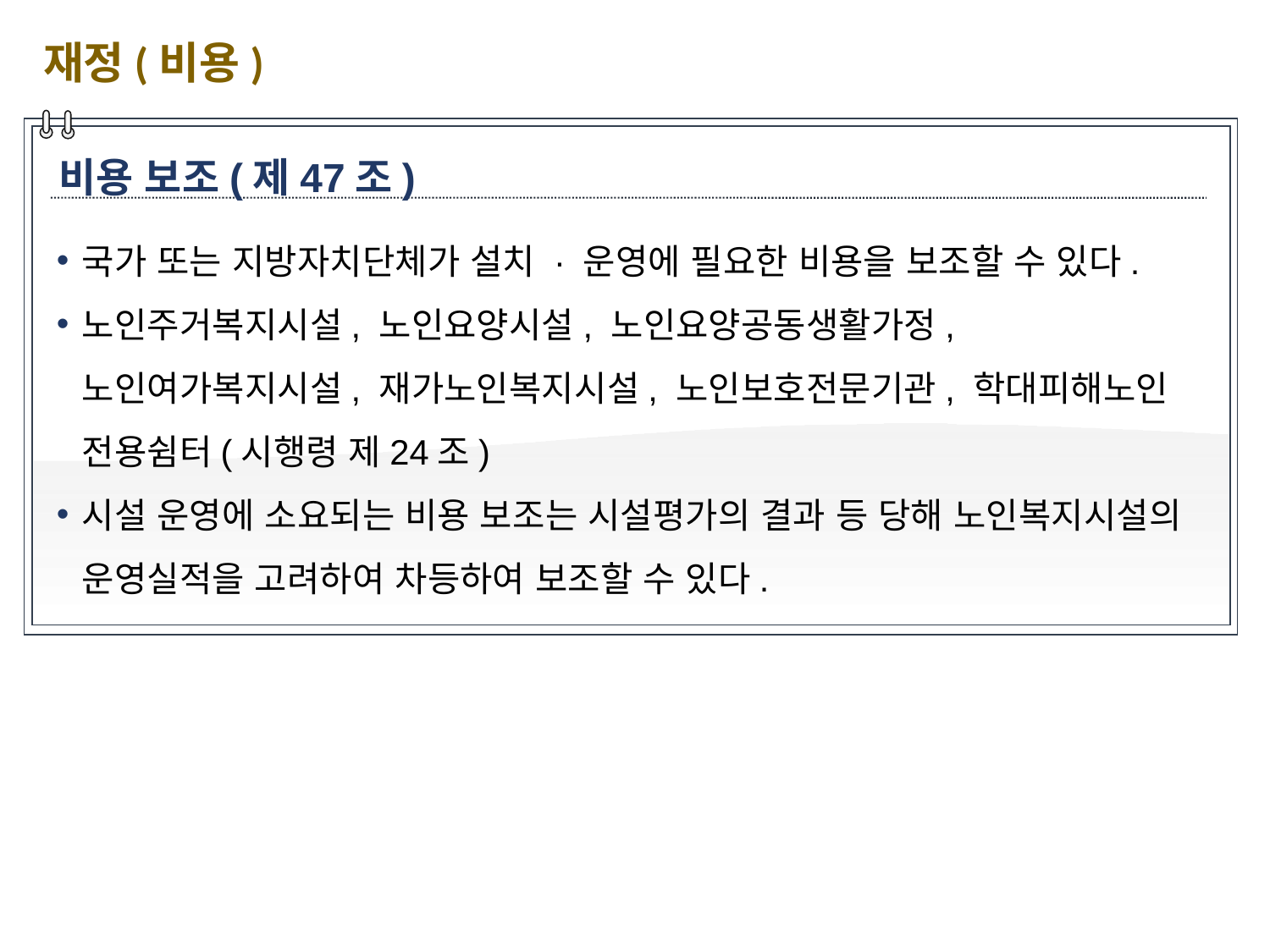

재정(비용)

비용 보조(제47조)

국가 또는 지방자치단체가 설치 ·  운영에 필요한 비용을 보조할 수 있다.
노인주거복지시설, 노인요양시설, 노인요양공동생활가정, 노인여가복지시설, 재가노인복지시설, 노인보호전문기관, 학대피해노인 전용쉼터(시행령 제24조)
시설 운영에 소요되는 비용 보조는 시설평가의 결과 등 당해 노인복지시설의 운영실적을 고려하여 차등하여 보조할 수 있다.